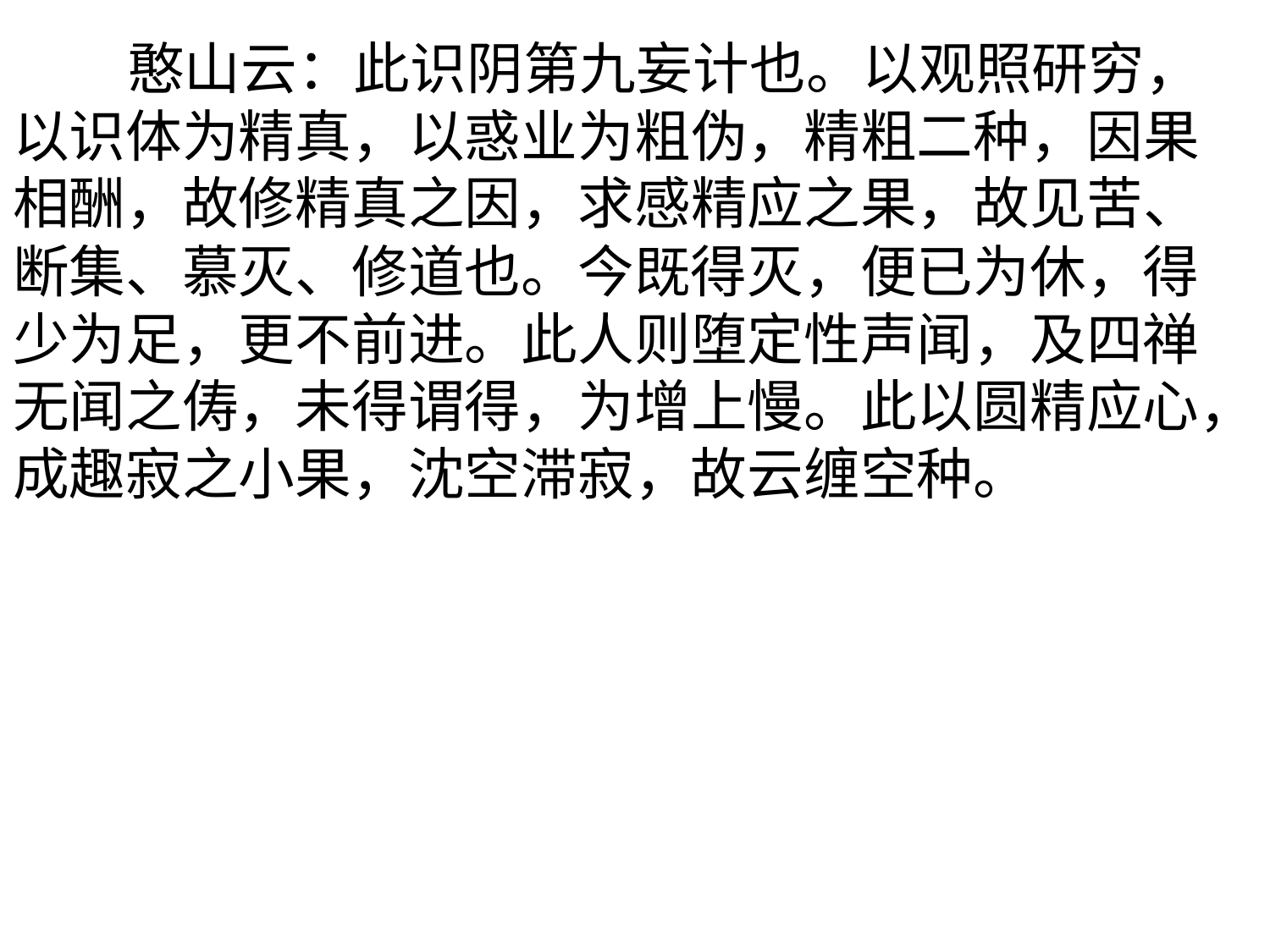

憨山云：此识阴第九妄计也。以观照研穷，以识体为精真，以惑业为粗伪，精粗二种，因果相酬，故修精真之因，求感精应之果，故见苦、断集、慕灭、修道也。今既得灭，便已为休，得少为足，更不前进。此人则堕定性声闻，及四禅无闻之俦，未得谓得，为增上慢。此以圆精应心，成趣寂之小果，沈空滞寂，故云缠空种。